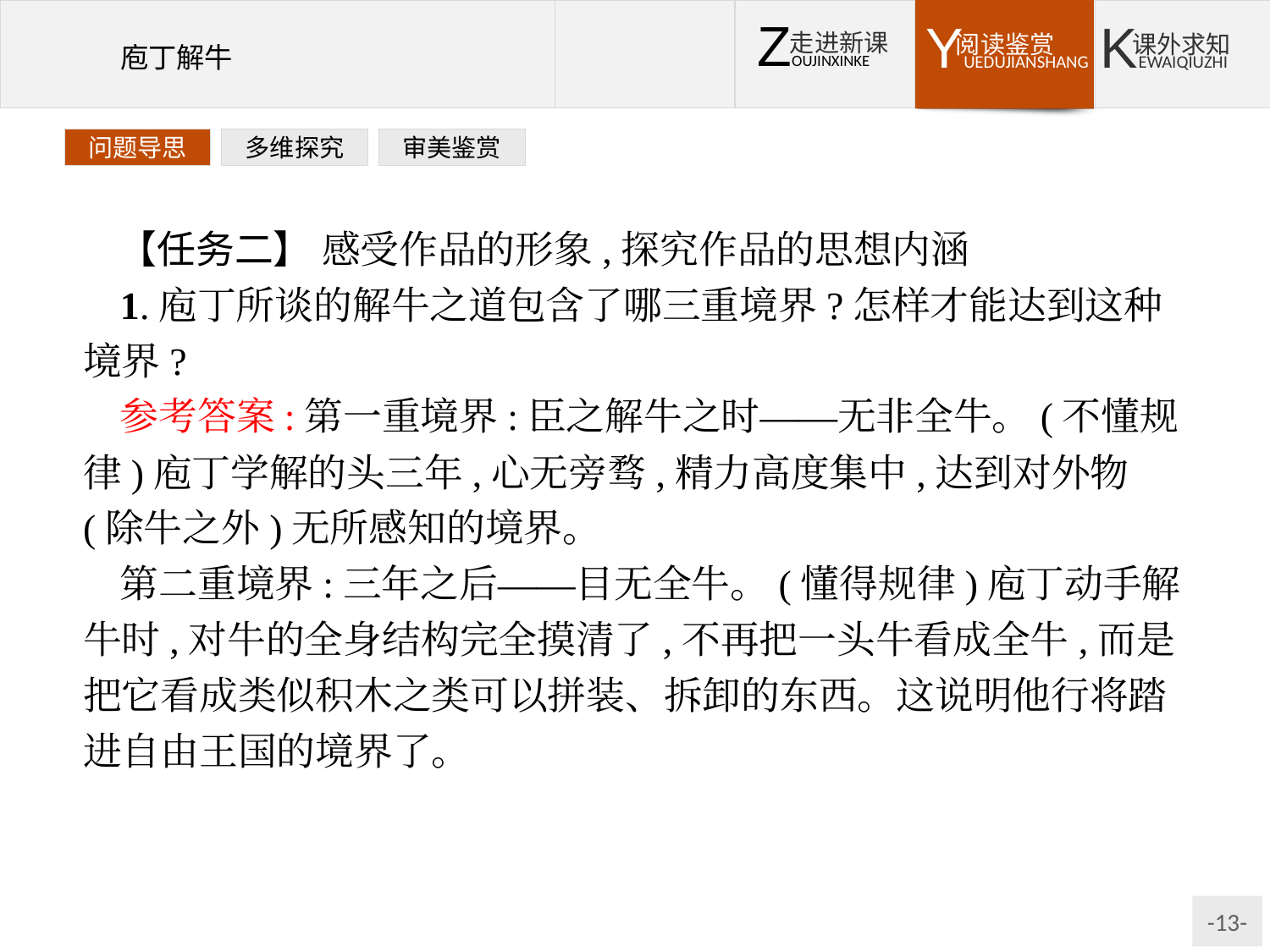

问题导思
多维探究
审美鉴赏
【任务二】 感受作品的形象,探究作品的思想内涵
1.庖丁所谈的解牛之道包含了哪三重境界?怎样才能达到这种境界?
参考答案:第一重境界:臣之解牛之时——无非全牛。(不懂规律)庖丁学解的头三年,心无旁骛,精力高度集中,达到对外物(除牛之外)无所感知的境界。
第二重境界:三年之后——目无全牛。(懂得规律)庖丁动手解牛时,对牛的全身结构完全摸清了,不再把一头牛看成全牛,而是把它看成类似积木之类可以拼装、拆卸的东西。这说明他行将踏进自由王国的境界了。